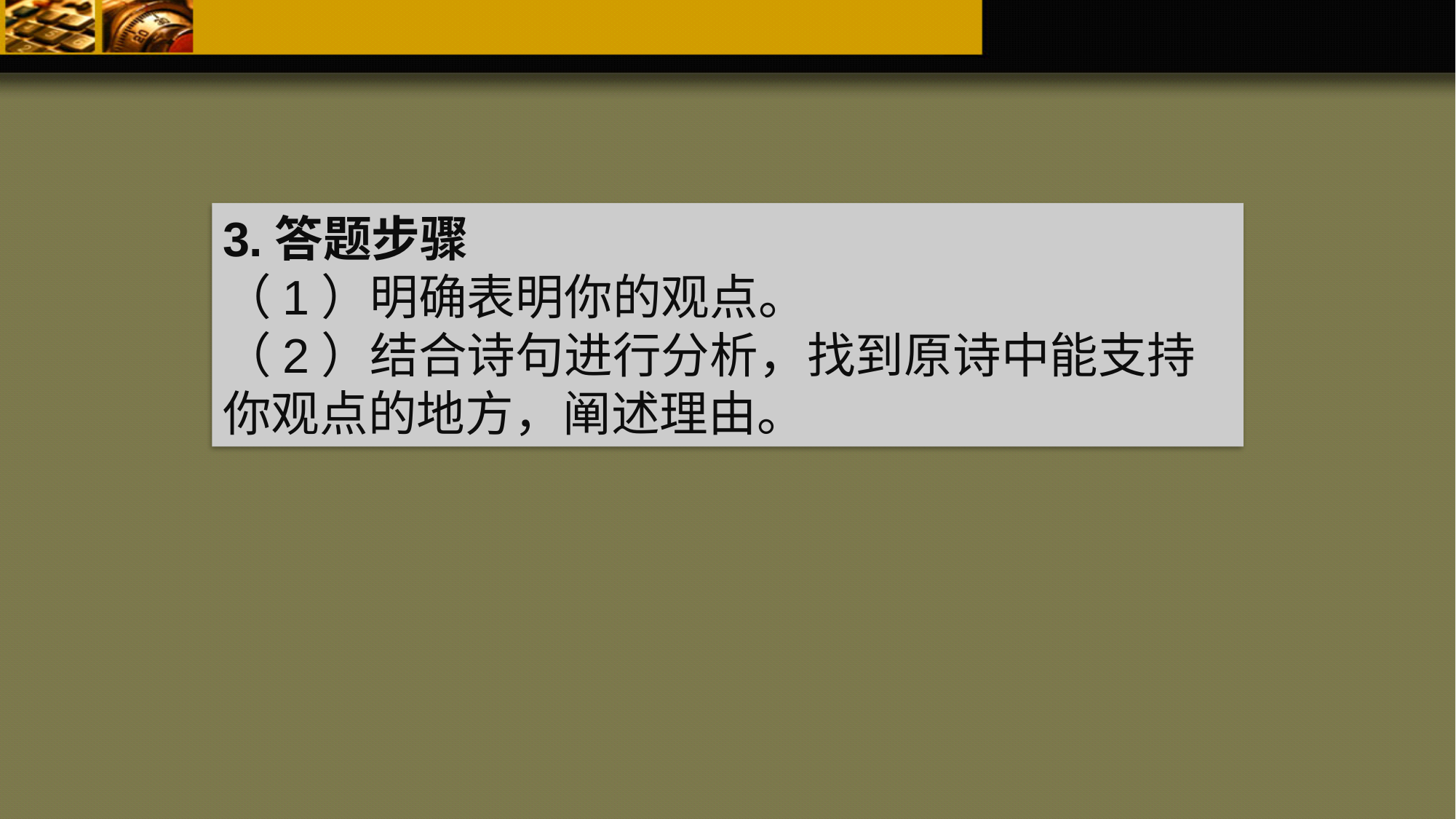

3.答题步骤
（1）明确表明你的观点。
（2）结合诗句进行分析，找到原诗中能支持你观点的地方，阐述理由。